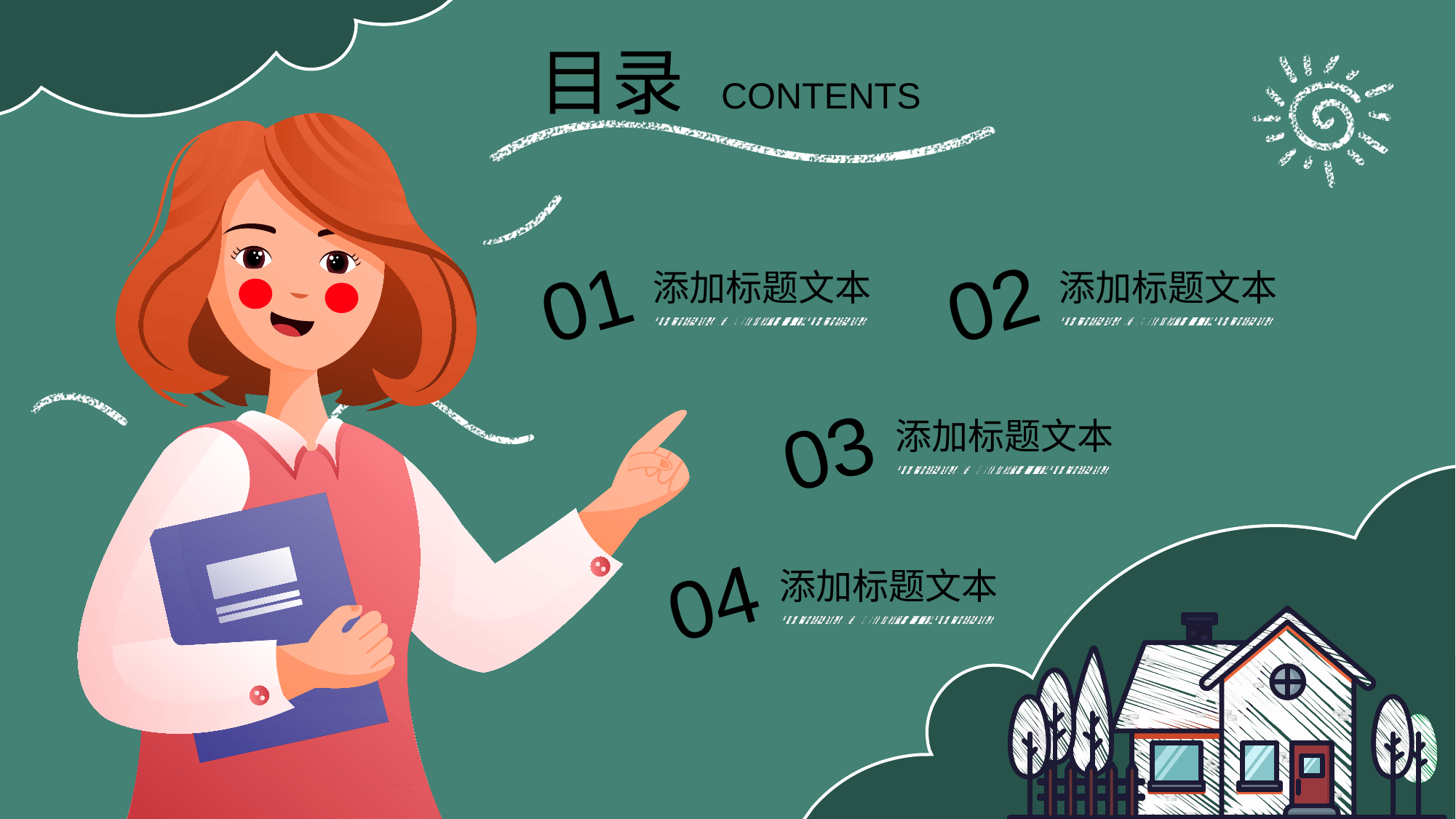

目录

CONTENTS

开学第一课
01
添加标题文本

02
添加标题文本

03
添加标题文本

04
添加标题文本